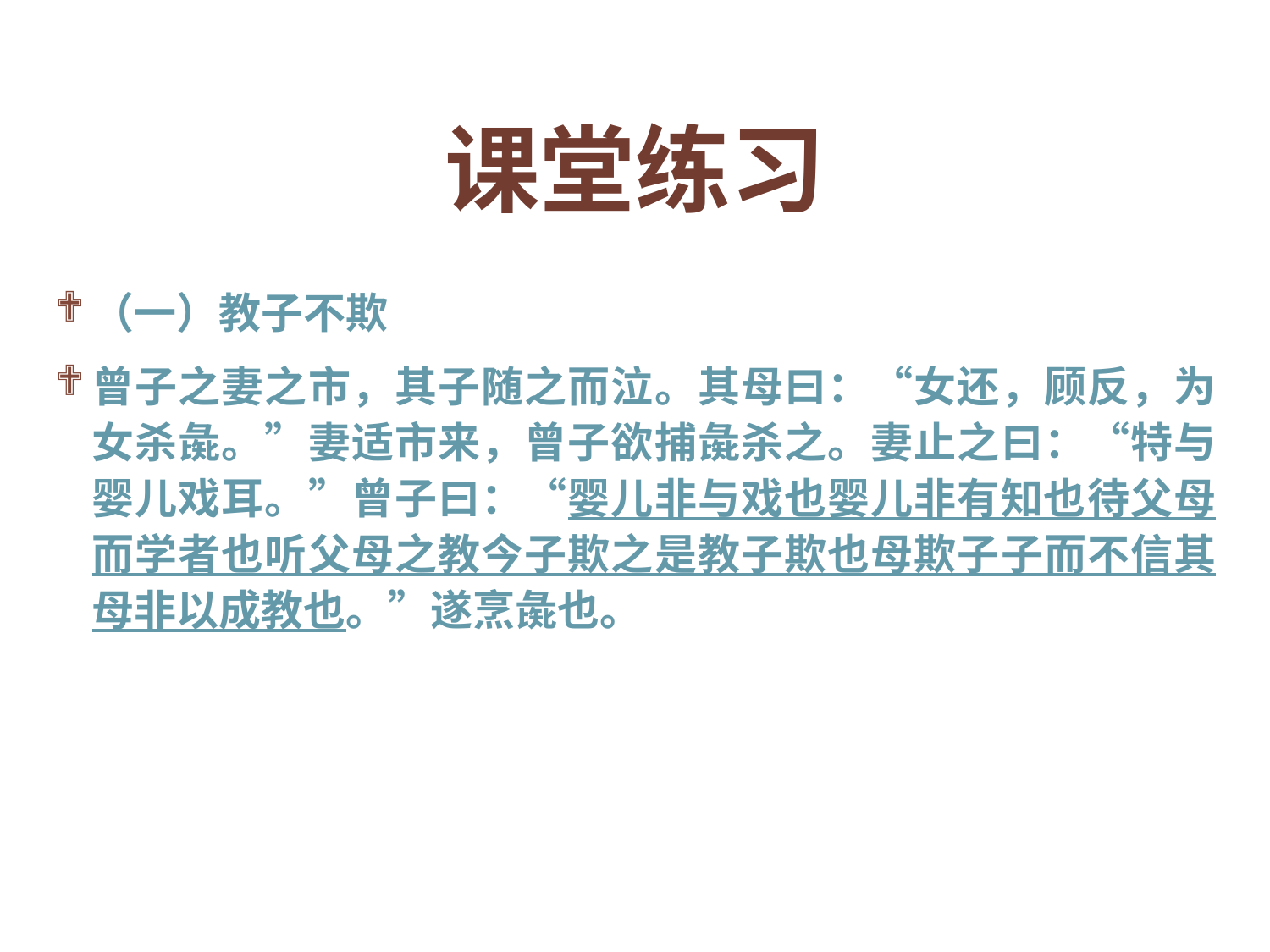

课堂练习
（一）教子不欺
曾子之妻之市，其子随之而泣。其母曰：“女还，顾反，为女杀彘。”妻适市来，曾子欲捕彘杀之。妻止之曰：“特与婴儿戏耳。”曾子曰：“婴儿非与戏也婴儿非有知也待父母而学者也听父母之教今子欺之是教子欺也母欺子子而不信其母非以成教也。”遂烹彘也。
#
